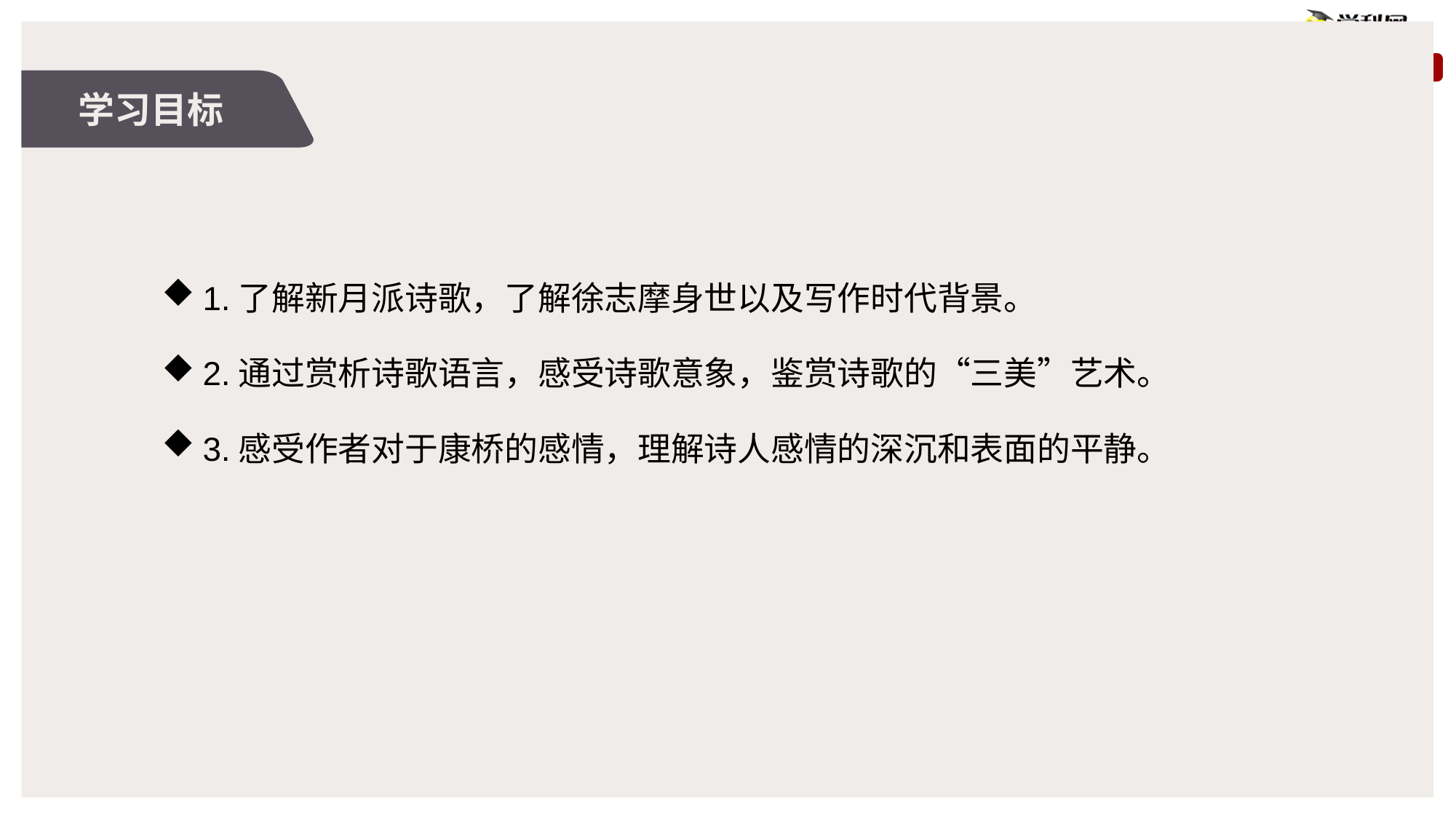

学习目标

1.了解新月派诗歌，了解徐志摩身世以及写作时代背景。
2.通过赏析诗歌语言，感受诗歌意象，鉴赏诗歌的“三美”艺术。
3.感受作者对于康桥的感情，理解诗人感情的深沉和表面的平静。